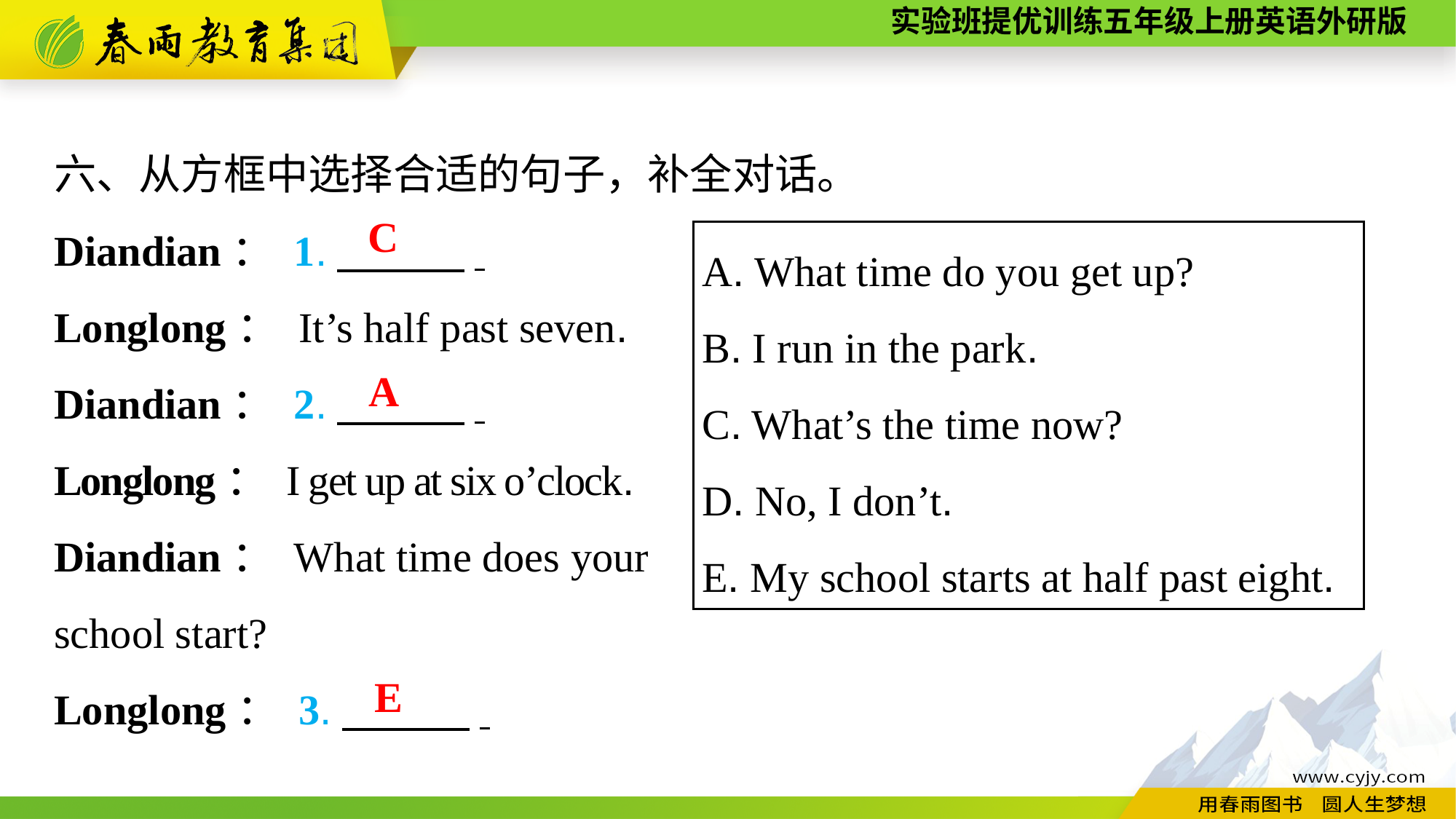

六、从方框中选择合适的句子，补全对话。
Diandian： 1.　　　.
Longlong： It’s half past seven.
Diandian： 2.　　　.
Longlong： I get up at six o’clock.
Diandian： What time does your
school start?
Longlong： 3.　　　.
C
A. What time do you get up?
B. I run in the park.
C. What’s the time now?
D. No, I don’t.
E. My school starts at half past eight.

A
E